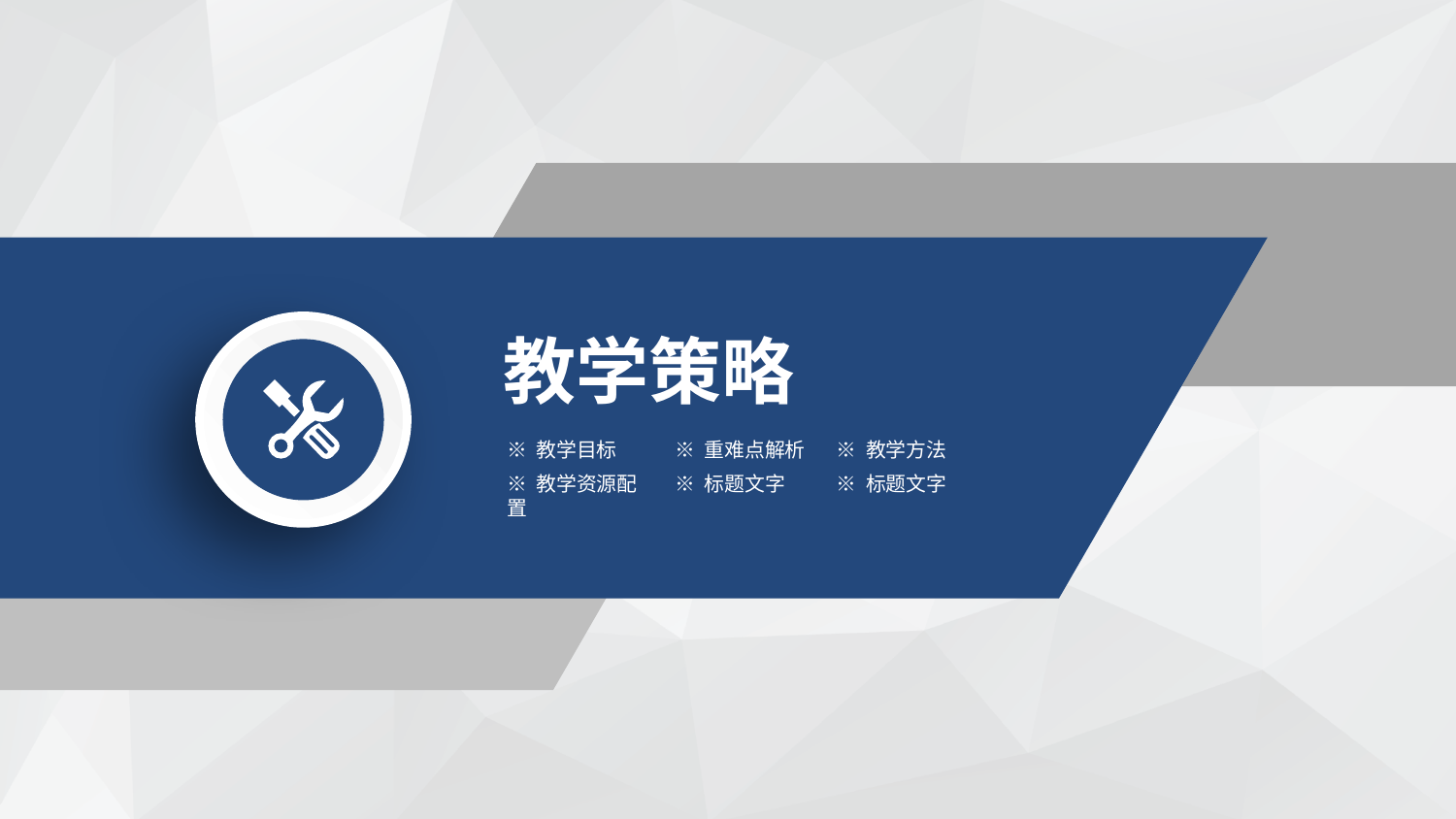

教学策略
※ 教学目标
※ 重难点解析
※ 教学方法

※ 教学资源配置
※ 标题文字
※ 标题文字